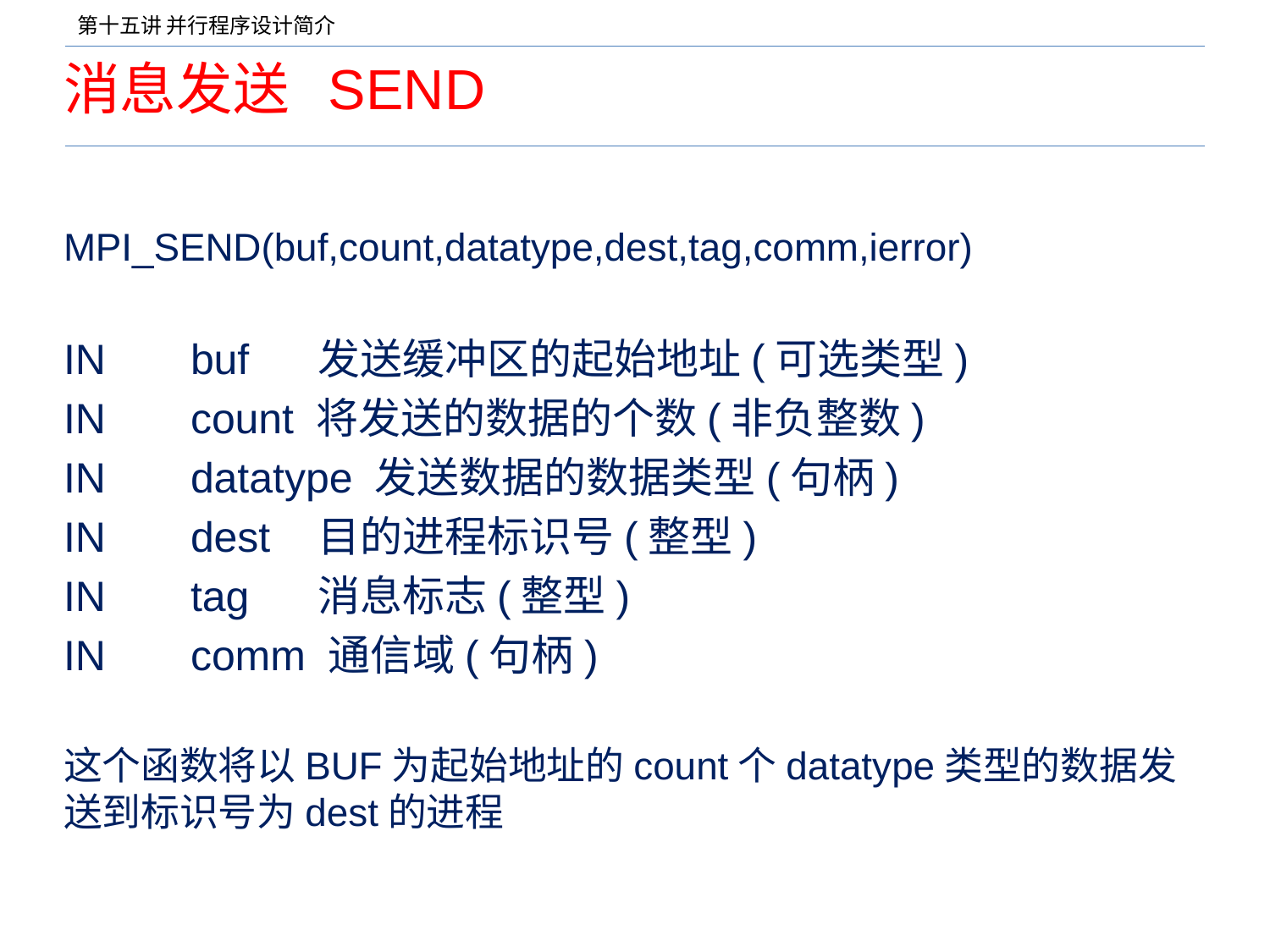

# 消息发送  SEND
MPI_SEND(buf,count,datatype,dest,tag,comm,ierror)

IN	buf	发送缓冲区的起始地址(可选类型)
IN	count 将发送的数据的个数(非负整数)
IN	datatype 发送数据的数据类型(句柄)
IN	dest	目的进程标识号(整型)
IN	tag	消息标志(整型)
IN	comm 通信域(句柄)

这个函数将以BUF为起始地址的count个datatype类型的数据发送到标识号为dest的进程